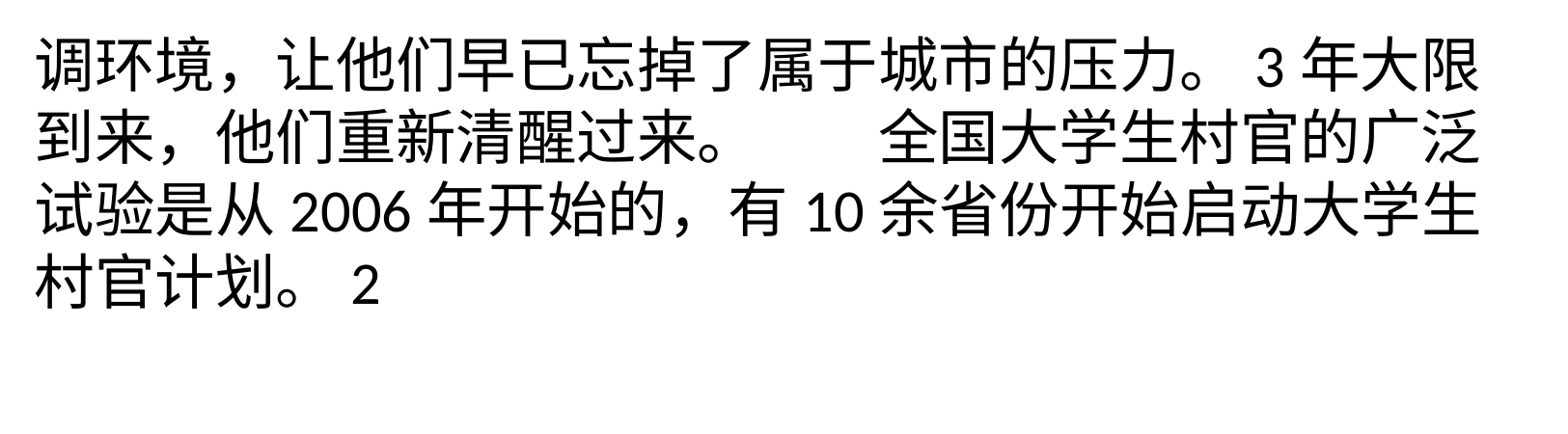

调环境，让他们早已忘掉了属于城市的压力。3年大限到来，他们重新清醒过来。　　全国大学生村官的广泛试验是从2006年开始的，有10余省份开始启动大学生村官计划。2